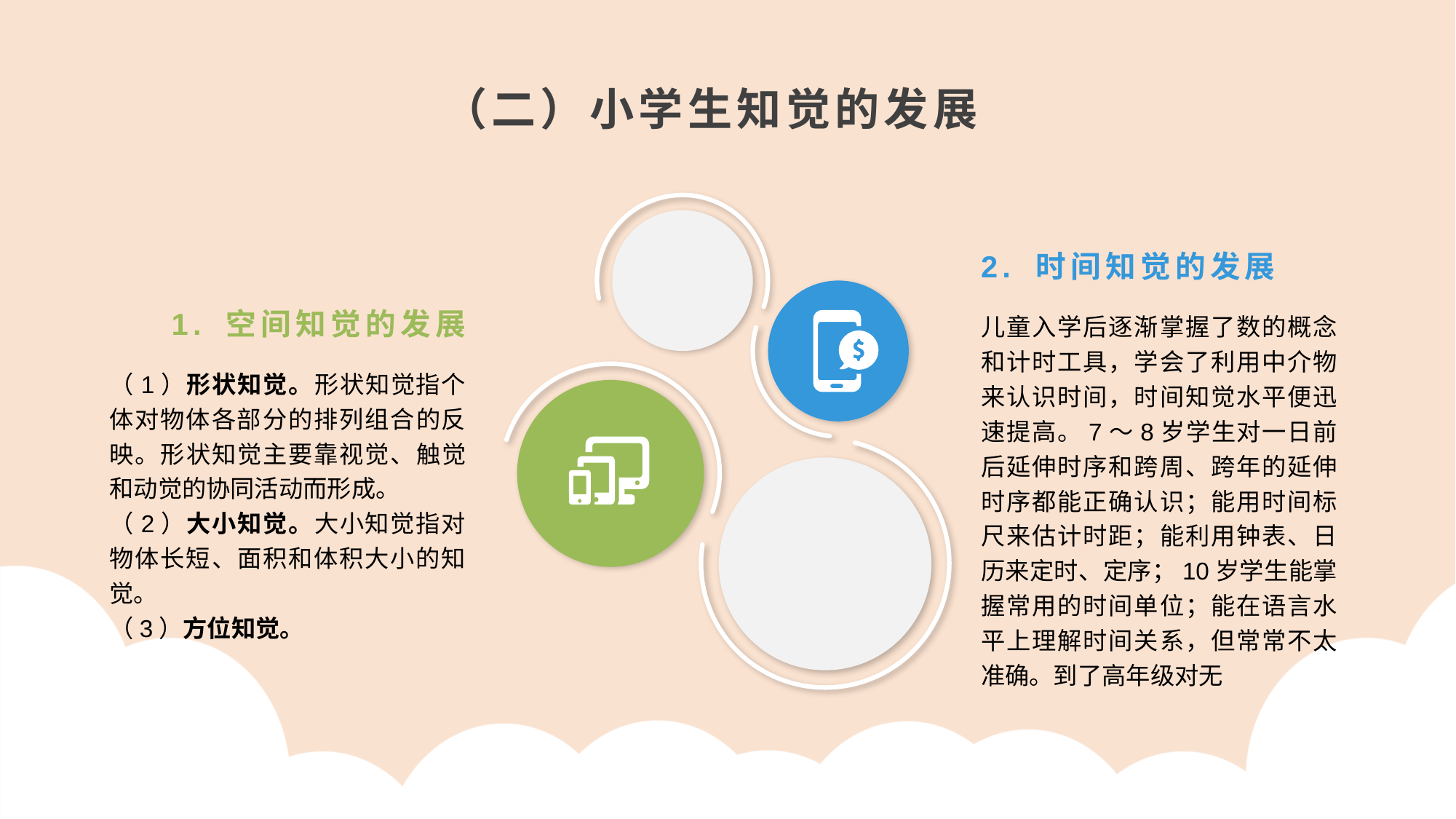

（二）小学生知觉的发展

2. 时间知觉的发展

1. 空间知觉的发展
儿童入学后逐渐掌握了数的概念和计时工具，学会了利用中介物来认识时间，时间知觉水平便迅速提高。7～8岁学生对一日前后延伸时序和跨周、跨年的延伸时序都能正确认识；能用时间标尺来估计时距；能利用钟表、日历来定时、定序；10岁学生能掌握常用的时间单位；能在语言水平上理解时间关系，但常常不太准确。到了高年级对无

（1）形状知觉。形状知觉指个体对物体各部分的排列组合的反映。形状知觉主要靠视觉、触觉和动觉的协同活动而形成。
（2）大小知觉。大小知觉指对物体长短、面积和体积大小的知觉。
（3）方位知觉。